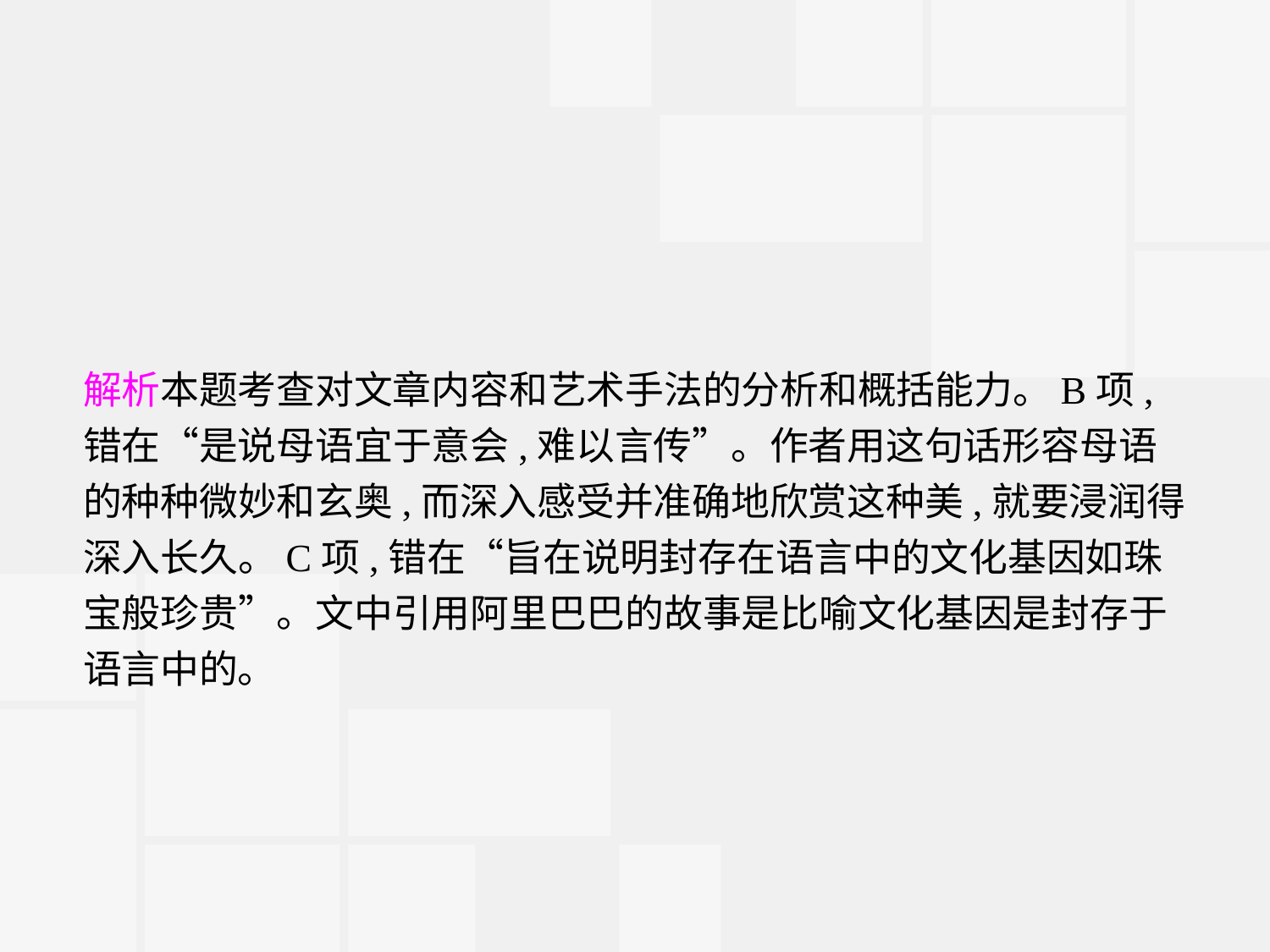

解析本题考查对文章内容和艺术手法的分析和概括能力。B项,错在“是说母语宜于意会,难以言传”。作者用这句话形容母语的种种微妙和玄奥,而深入感受并准确地欣赏这种美,就要浸润得深入长久。C项,错在“旨在说明封存在语言中的文化基因如珠宝般珍贵”。文中引用阿里巴巴的故事是比喻文化基因是封存于语言中的。